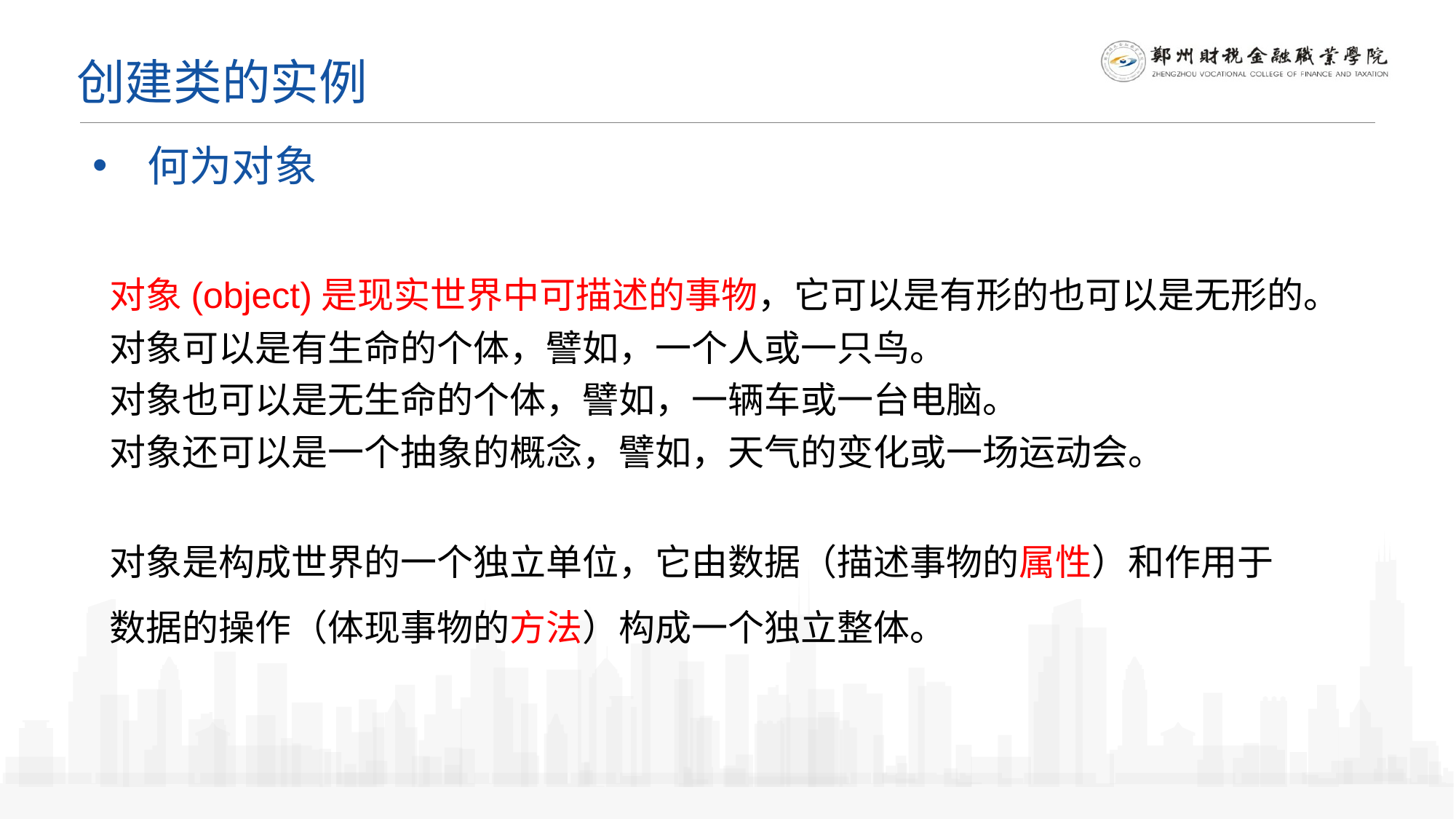

创建类的实例
何为对象
对象(object)是现实世界中可描述的事物，它可以是有形的也可以是无形的。
对象可以是有生命的个体，譬如，一个人或一只鸟。
对象也可以是无生命的个体，譬如，一辆车或一台电脑。
对象还可以是一个抽象的概念，譬如，天气的变化或一场运动会。
对象是构成世界的一个独立单位，它由数据（描述事物的属性）和作用于数据的操作（体现事物的方法）构成一个独立整体。